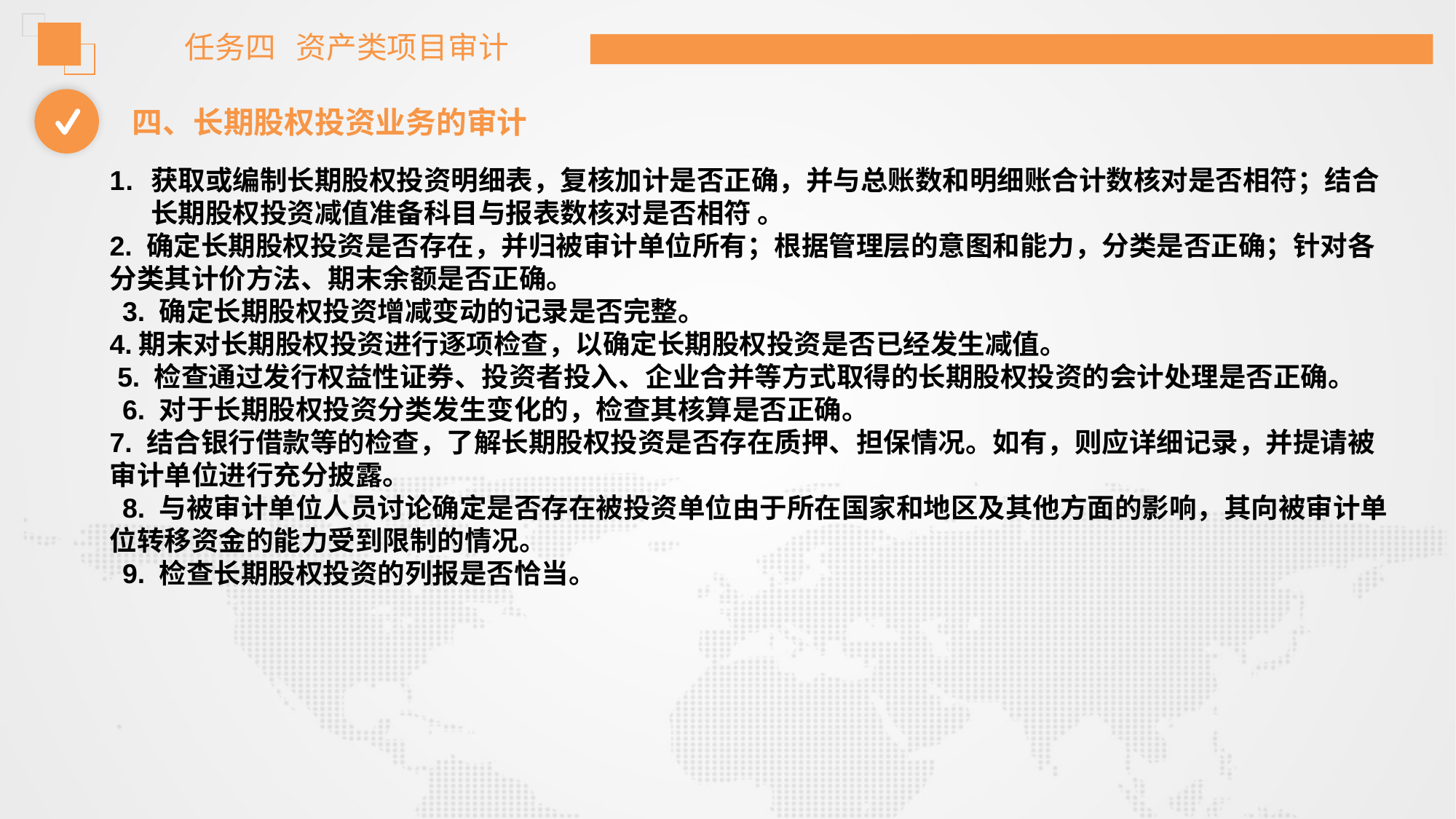

任务四   资产类项目审计

四、长期股权投资业务的审计
获取或编制长期股权投资明细表，复核加计是否正确，并与总账数和明细账合计数核对是否相符；结合长期股权投资减值准备科目与报表数核对是否相符 。
2. 确定长期股权投资是否存在，并归被审计单位所有；根据管理层的意图和能力，分类是否正确；针对各分类其计价方法、期末余额是否正确。
 3. 确定长期股权投资增减变动的记录是否完整。
4.期末对长期股权投资进行逐项检查，以确定长期股权投资是否已经发生减值。
 5. 检查通过发行权益性证券、投资者投入、企业合并等方式取得的长期股权投资的会计处理是否正确。
 6. 对于长期股权投资分类发生变化的，检查其核算是否正确。
7. 结合银行借款等的检查，了解长期股权投资是否存在质押、担保情况。如有，则应详细记录，并提请被审计单位进行充分披露。
 8. 与被审计单位人员讨论确定是否存在被投资单位由于所在国家和地区及其他方面的影响，其向被审计单位转移资金的能力受到限制的情况。
 9. 检查长期股权投资的列报是否恰当。